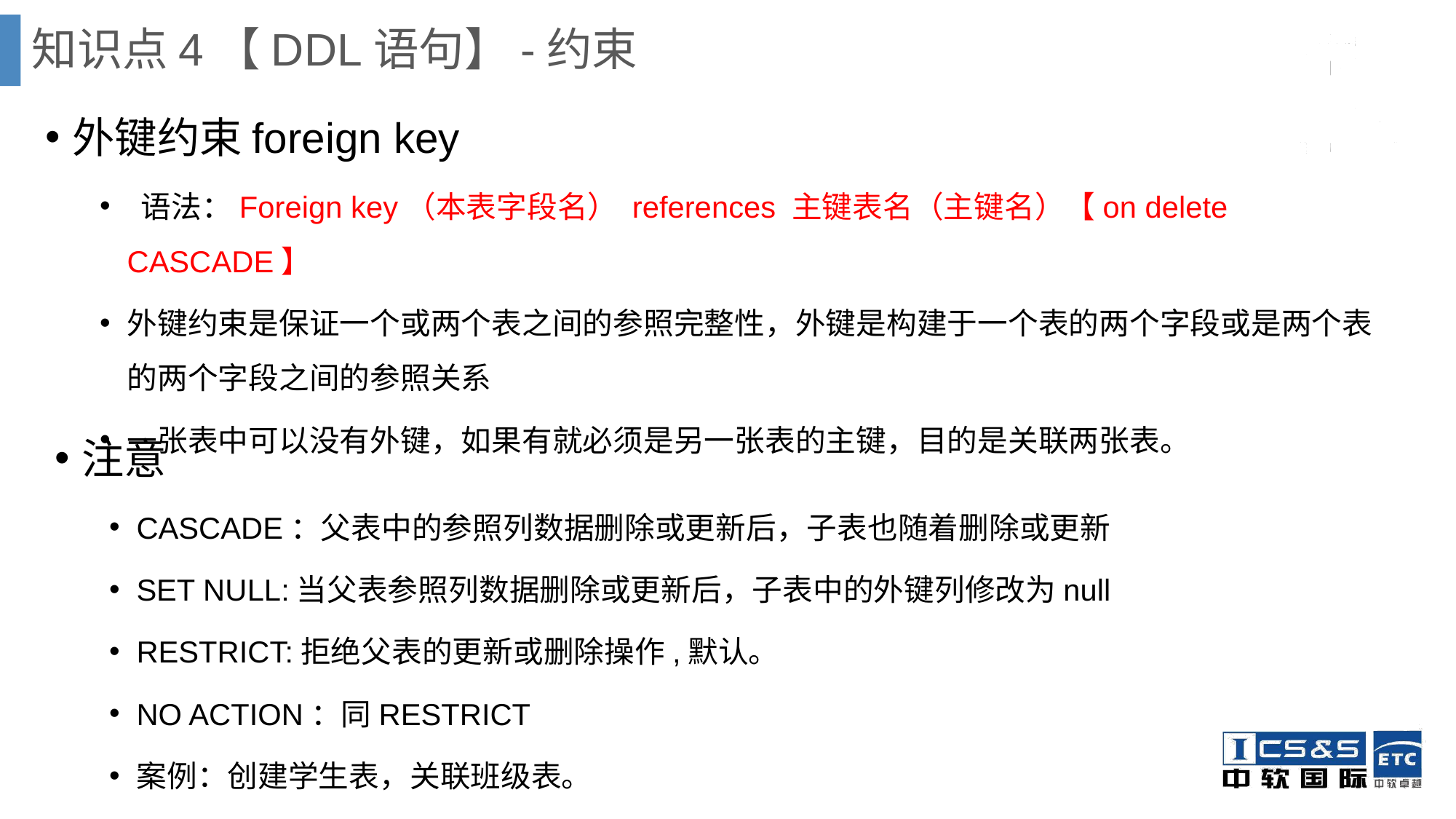

# 知识点4【DDL语句】-约束
外键约束foreign key
 语法：Foreign key（本表字段名） references 主键表名（主键名）【on delete CASCADE】
外键约束是保证一个或两个表之间的参照完整性，外键是构建于一个表的两个字段或是两个表的两个字段之间的参照关系
一张表中可以没有外键，如果有就必须是另一张表的主键，目的是关联两张表。

注意
CASCADE：父表中的参照列数据删除或更新后，子表也随着删除或更新
SET NULL:当父表参照列数据删除或更新后，子表中的外键列修改为null
RESTRICT:拒绝父表的更新或删除操作,默认。
NO ACTION：同RESTRICT
案例：创建学生表，关联班级表。